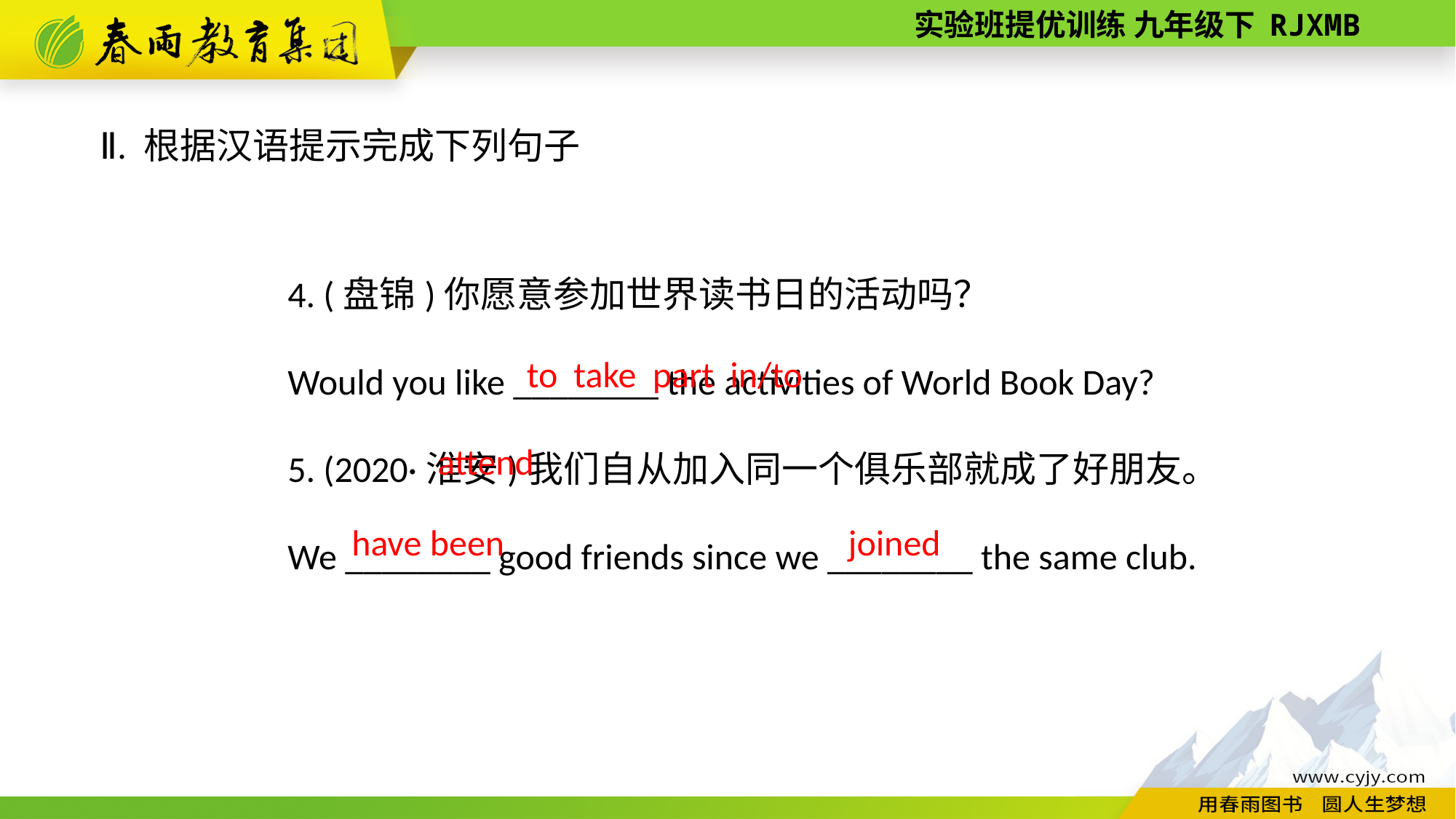

Ⅱ. 根据汉语提示完成下列句子
4. (盘锦)你愿意参加世界读书日的活动吗？
Would you like ________ the activities of World Book Day?
5. (2020·淮安)我们自从加入同一个俱乐部就成了好朋友。
We ________ good friends since we ________ the same club.
 to take part in/to attend
have been
joined